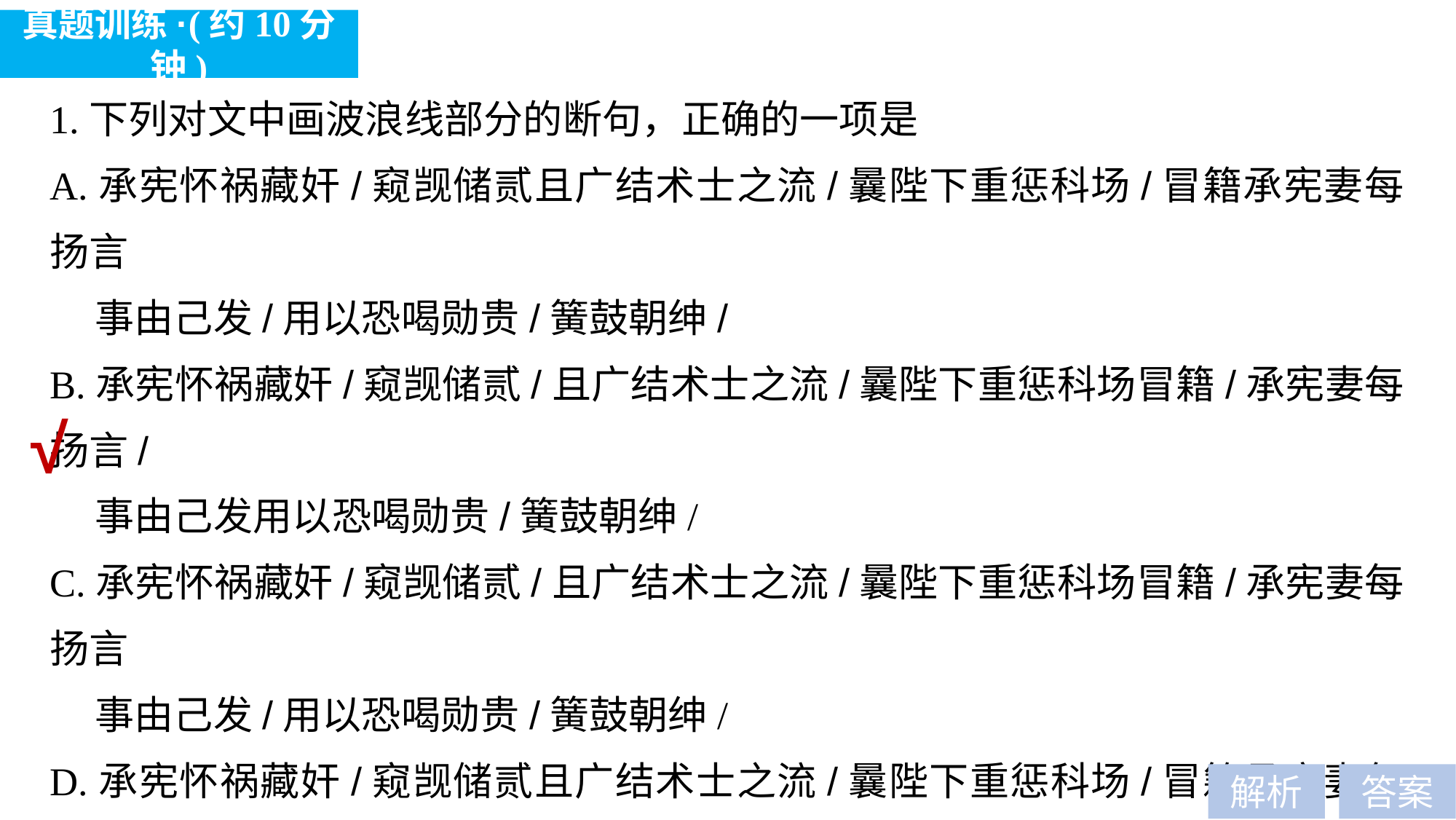

真题训练·(约10分钟)
1.下列对文中画波浪线部分的断句，正确的一项是
A.承宪怀祸藏奸/窥觊储贰且广结术士之流/曩陛下重惩科场/冒籍承宪妻每扬言
    事由己发/用以恐喝勋贵/簧鼓朝绅/
B.承宪怀祸藏奸/窥觊储贰/且广结术士之流/曩陛下重惩科场冒籍/承宪妻每扬言/
    事由己发用以恐喝勋贵/簧鼓朝绅/
C.承宪怀祸藏奸/窥觊储贰/且广结术士之流/曩陛下重惩科场冒籍/承宪妻每扬言
    事由己发/用以恐喝勋贵/簧鼓朝绅/
D.承宪怀祸藏奸/窥觊储贰且广结术士之流/曩陛下重惩科场/冒籍承宪妻每扬言/
    事由己发用以恐喝勋贵/簧鼓朝绅/
题型归类：文言断句题
对应考点：B—(5)
√
解析
答案